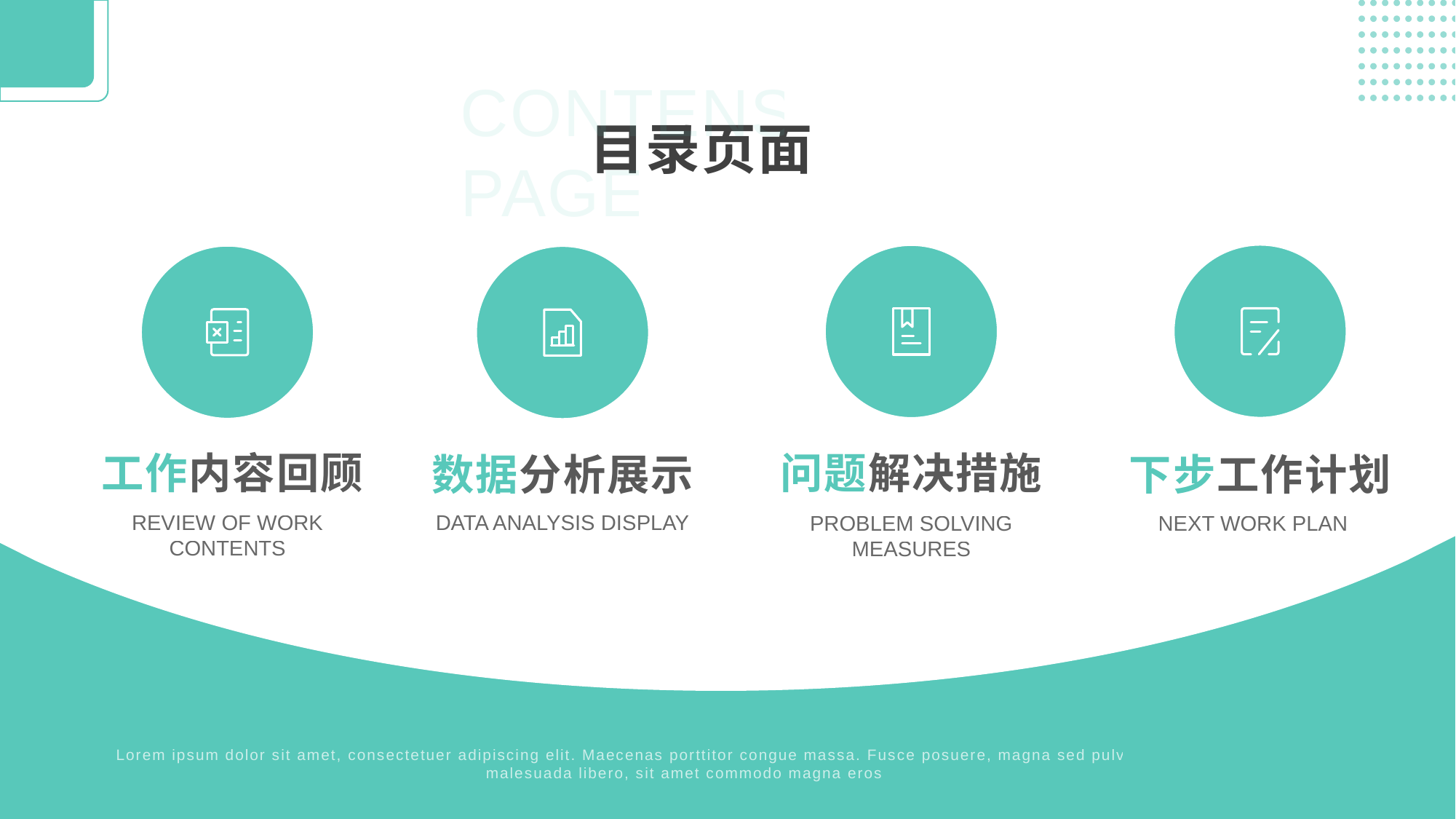

CONTENS PAGE
目录页面

下步工作计划
NEXT WORK PLAN

问题解决措施
PROBLEM SOLVING MEASURES

REVIEW OF WORK CONTENTS

数据分析展示
DATA ANALYSIS DISPLAY
工作内容回顾
Lorem ipsum dolor sit amet, consectetuer adipiscing elit. Maecenas porttitor congue massa. Fusce posuere, magna sed pulvinar ultricies, purus lectus malesuada libero, sit amet commodo magna eros quis urna.